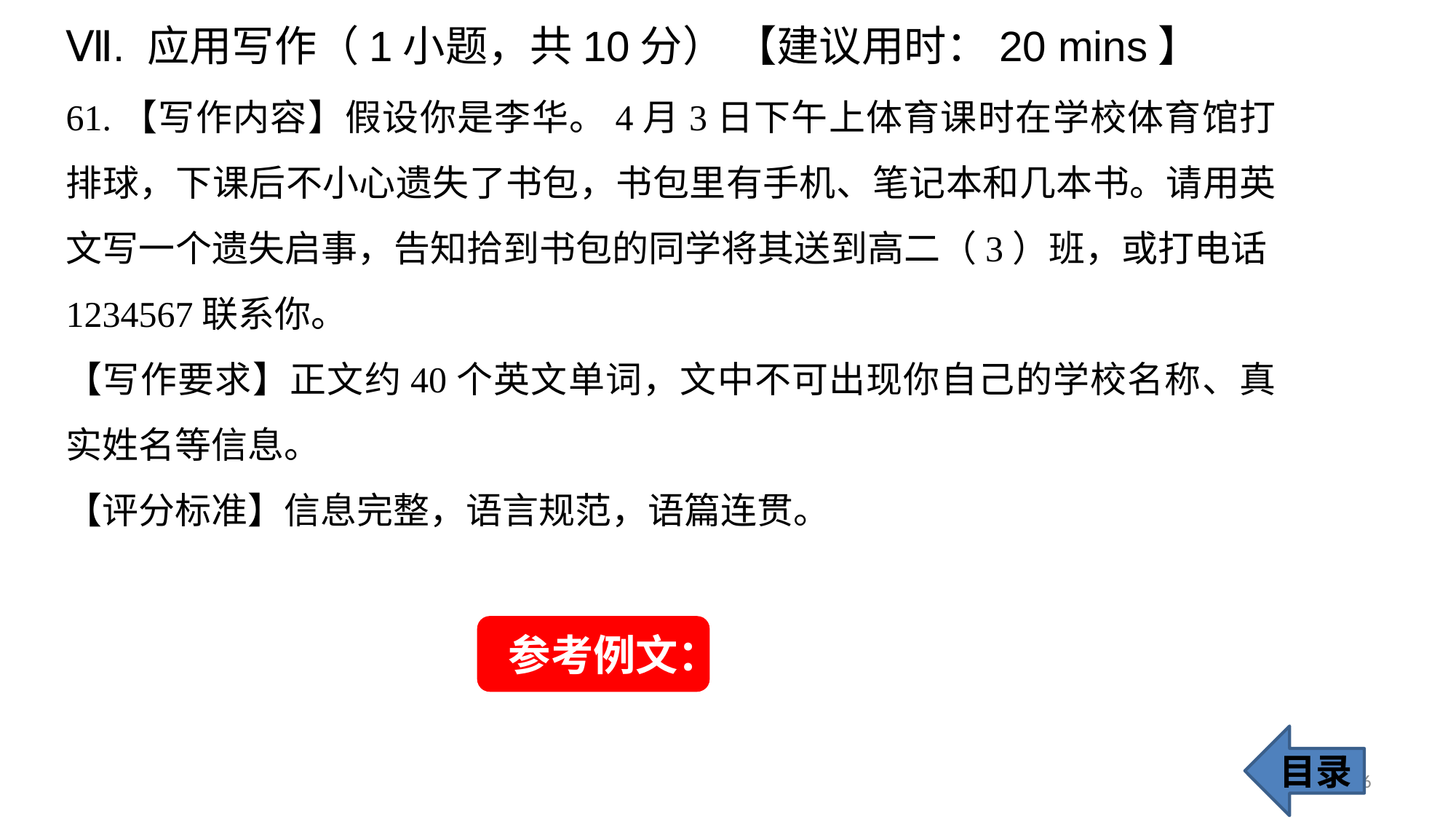

Ⅶ. 应用写作（1小题，共10分） 【建议用时：20 mins】
61.【写作内容】假设你是李华。4月3日下午上体育课时在学校体育馆打排球，下课后不小心遗失了书包，书包里有手机、笔记本和几本书。请用英文写一个遗失启事，告知拾到书包的同学将其送到高二（3）班，或打电话1234567联系你。
【写作要求】正文约40个英文单词，文中不可出现你自己的学校名称、真实姓名等信息。
【评分标准】信息完整，语言规范，语篇连贯。
参考例文：
目录
56